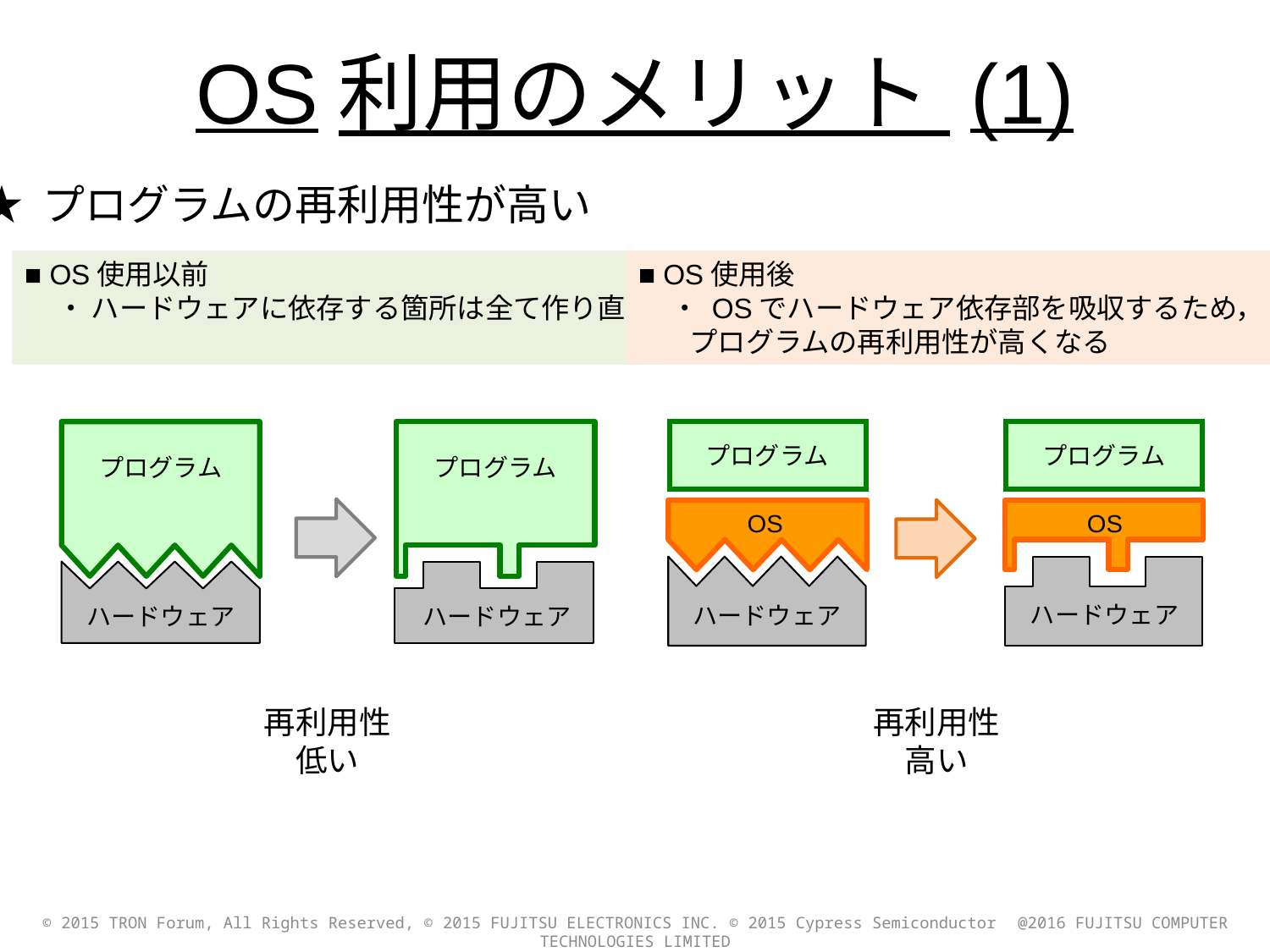

OS利用のメリット (1)
★ プログラムの再利用性が高い
■ OS使用以前
    ・ ハードウェアに依存する箇所は全て作り直し

■ OS使用後
    ・ OSでハードウェア依存部を吸収するため，
       プログラムの再利用性が高くなる

プログラム
プログラム
プログラム
プログラム

OS
OS

ハードウェア
ハードウェア
ハードウェア
ハードウェア
再利用性
低い
再利用性
高い